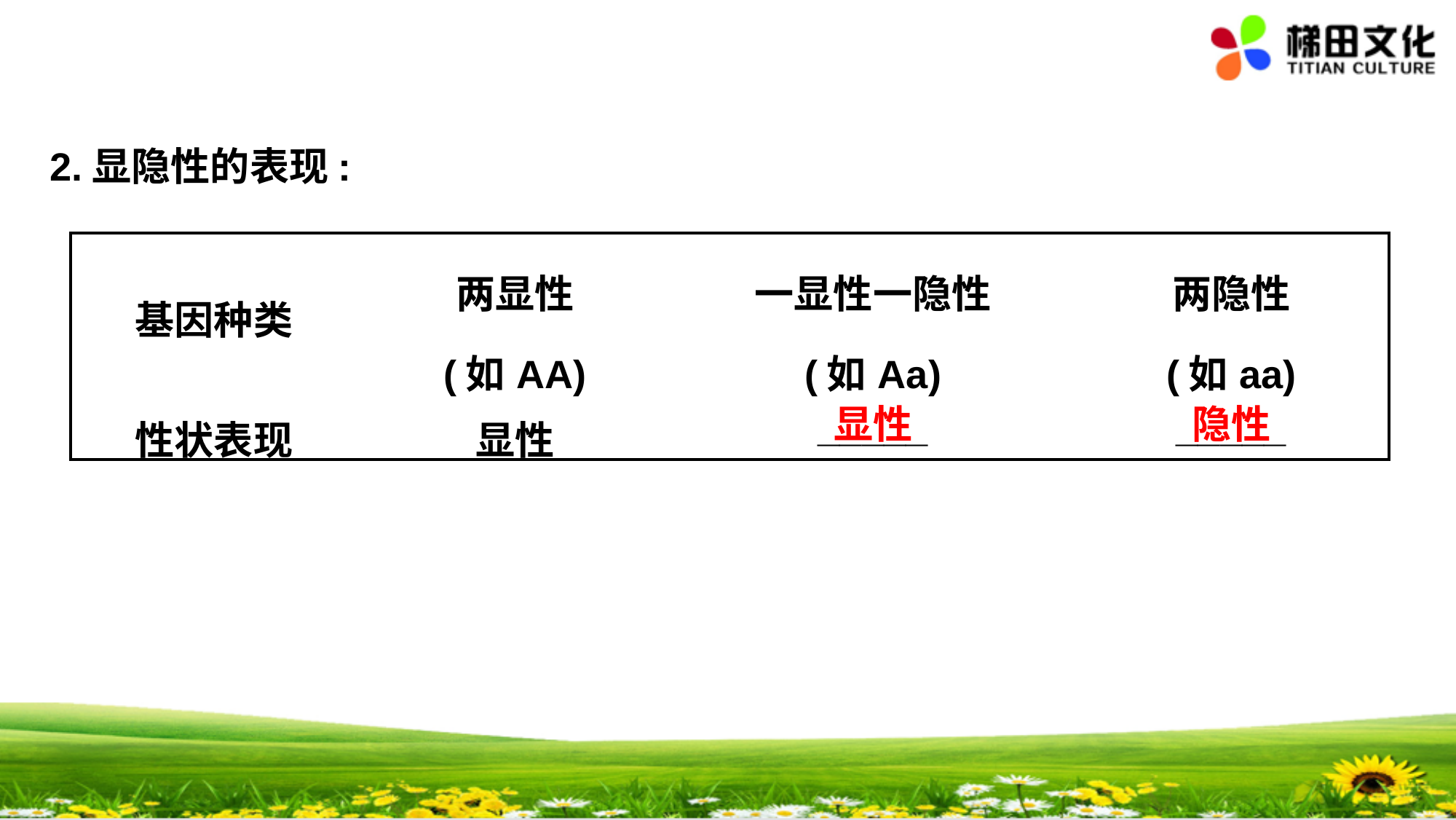

2.显隐性的表现:
| 基因种类 | 两显性 (如AA) | 一显性一隐性 (如Aa) | 两隐性 (如aa) |
| --- | --- | --- | --- |
| 性状表现 | 显性 | \_\_\_\_\_ | \_\_\_\_\_ |
显性
隐性